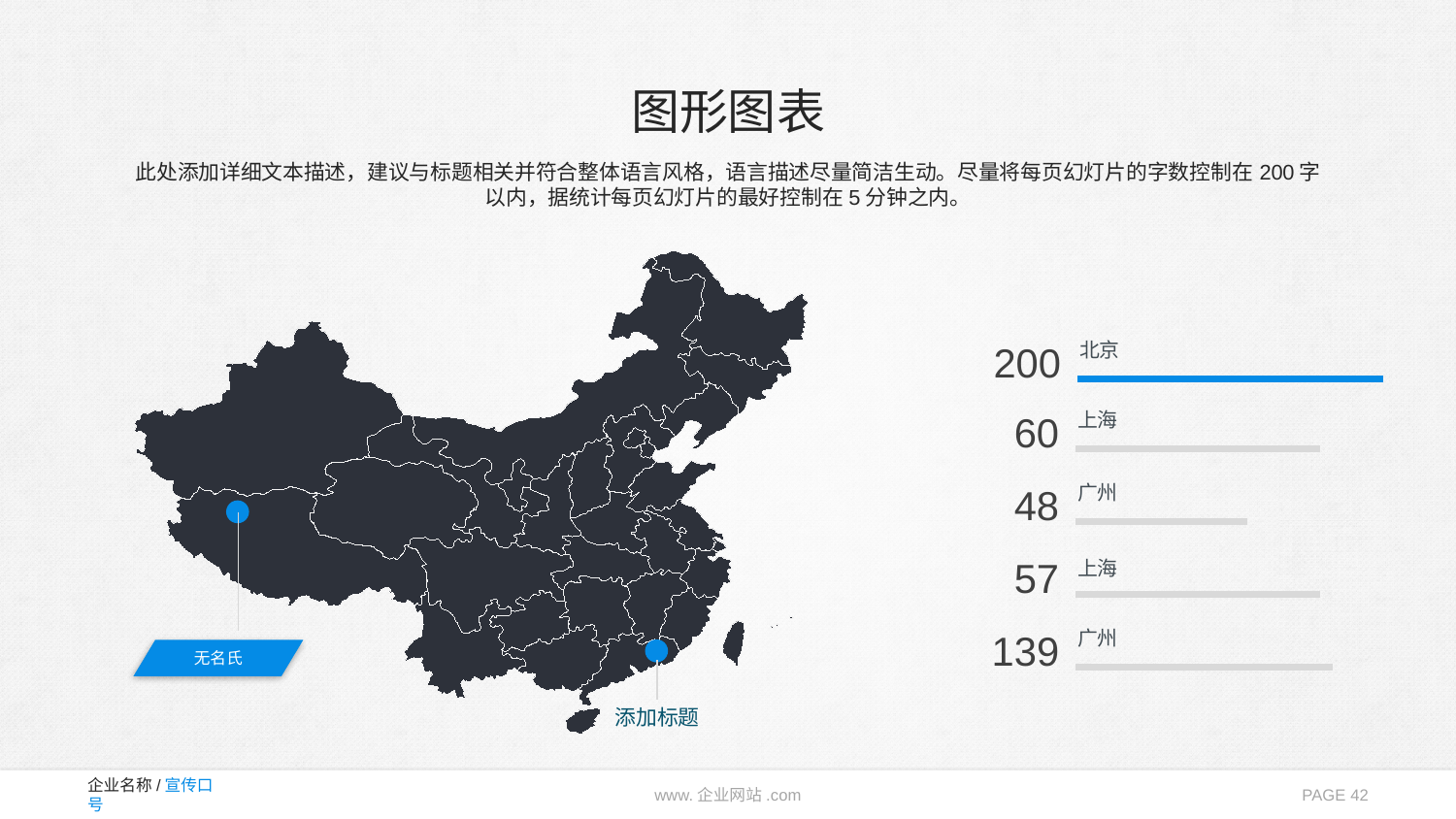

# 图形图表
此处添加详细文本描述，建议与标题相关并符合整体语言风格，语言描述尽量简洁生动。尽量将每页幻灯片的字数控制在200字以内，据统计每页幻灯片的最好控制在5分钟之内。

200
北京
60
上海
48
广州

57
上海
139
广州

无名氏
添加标题
PAGE 42
www.企业网站.com